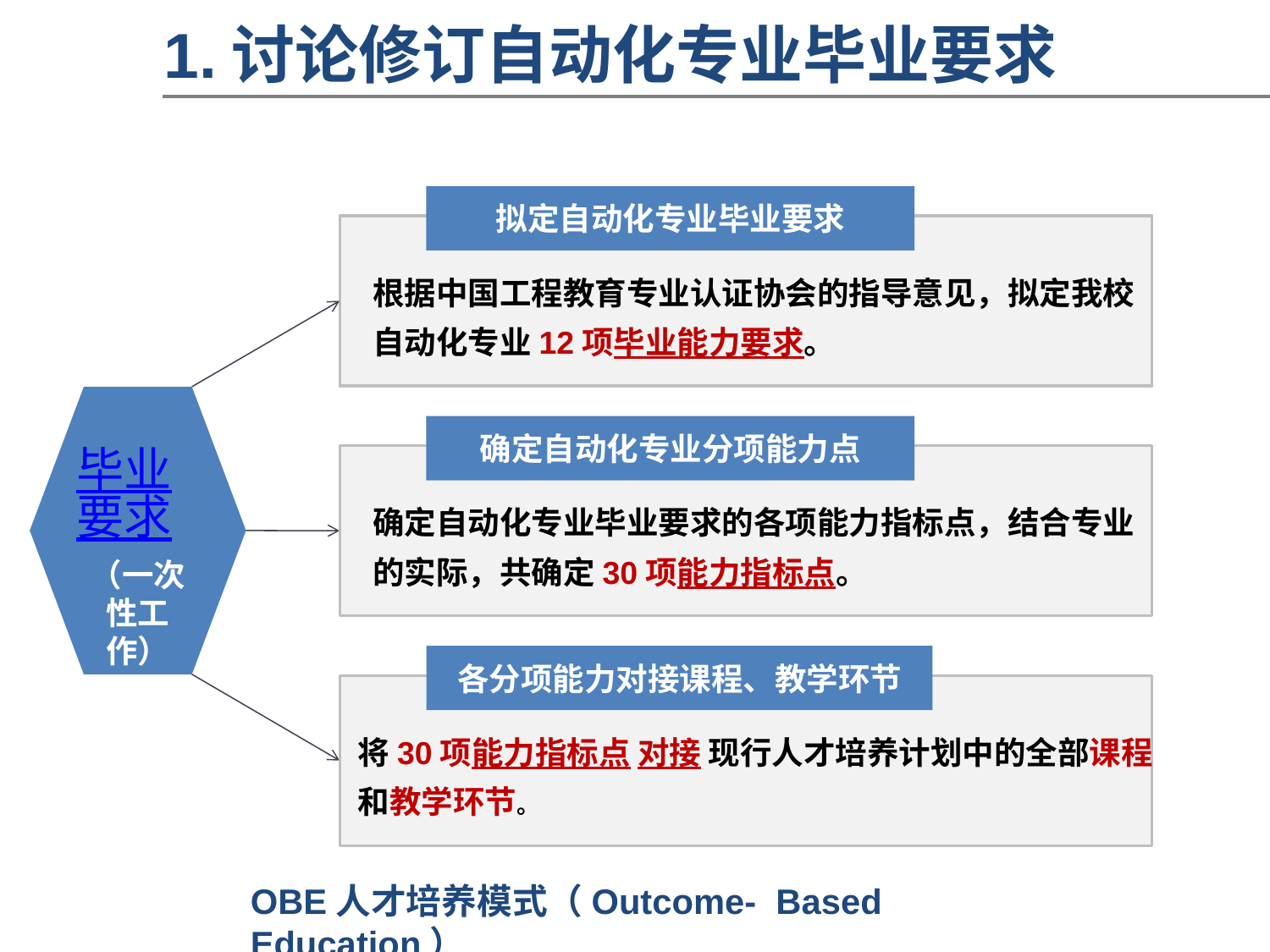

1.讨论修订自动化专业毕业要求
拟定自动化专业毕业要求

根据中国工程教育专业认证协会的指导意见，拟定我校自动化专业12项毕业能力要求。
毕业要求
（一次性工作）
确定自动化专业分项能力点

确定自动化专业毕业要求的各项能力指标点，结合专业的实际，共确定30项能力指标点。
各分项能力对接课程、教学环节

将30项能力指标点 对接 现行人才培养计划中的全部课程和教学环节。
OBE人才培养模式（Outcome-  Based  Education）